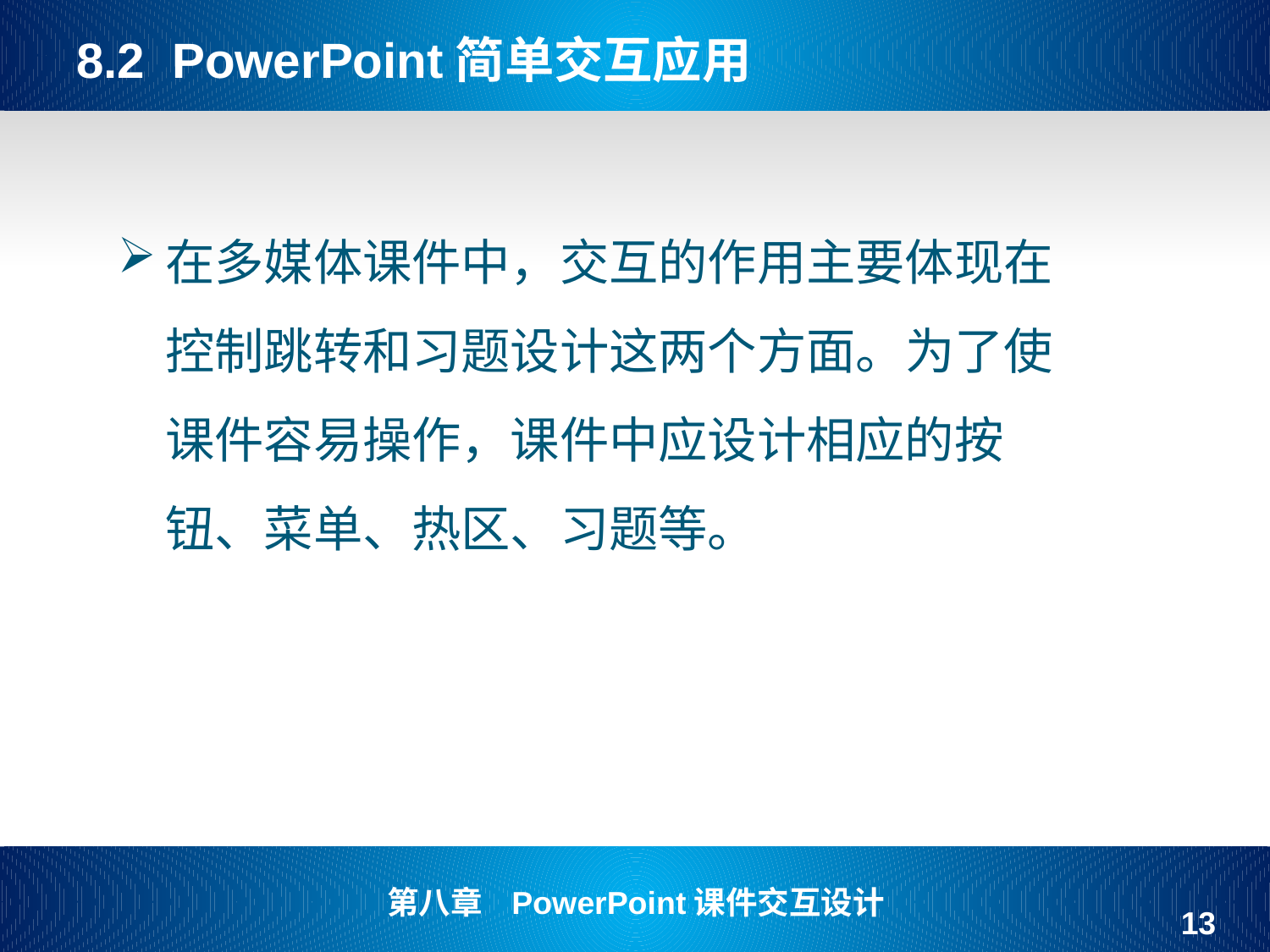

# 8.2  PowerPoint简单交互应用
在多媒体课件中，交互的作用主要体现在控制跳转和习题设计这两个方面。为了使课件容易操作，课件中应设计相应的按钮、菜单、热区、习题等。

13